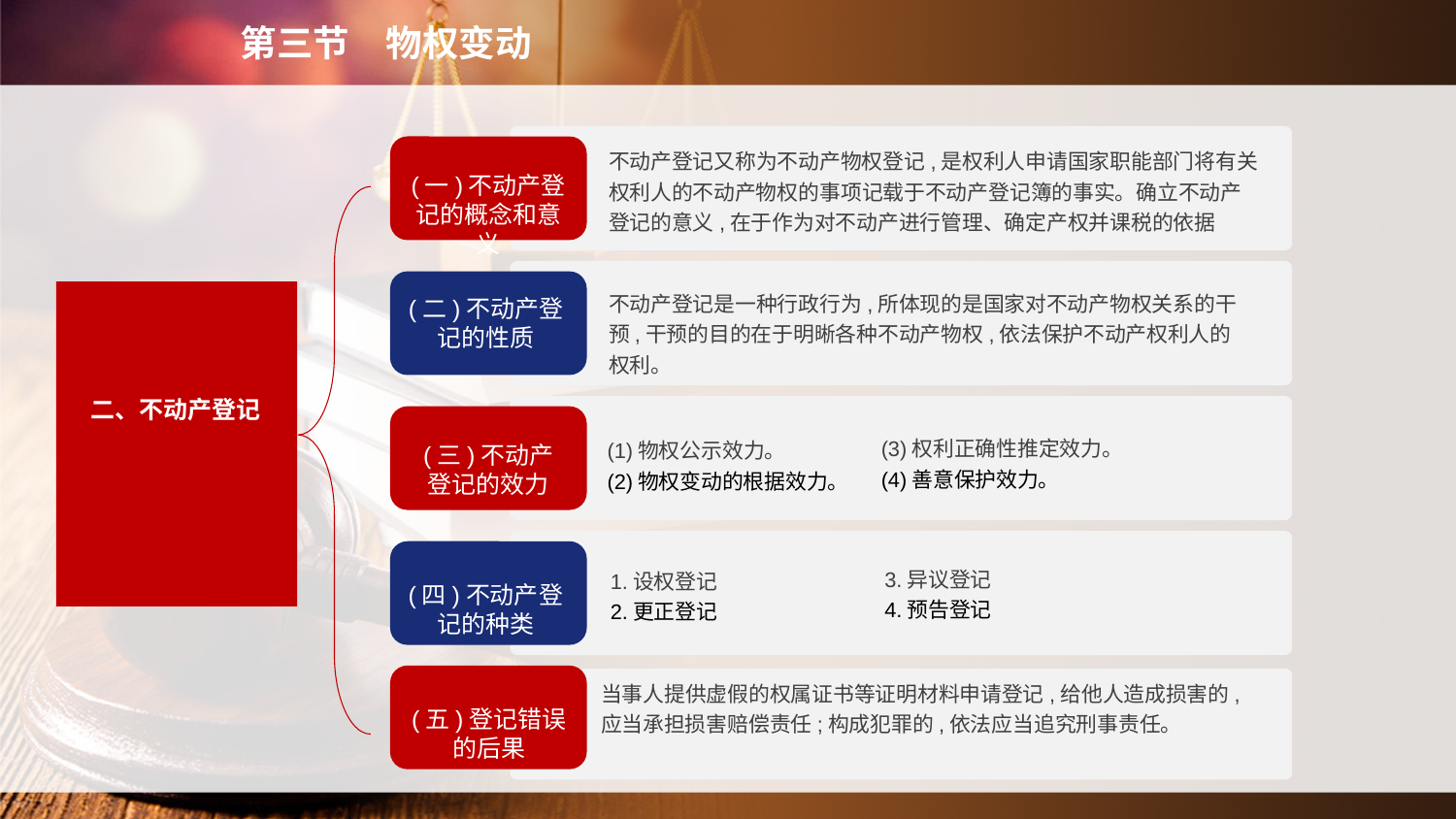

第三节　物权变动

(一)不动产登记的概念和意义
不动产登记又称为不动产物权登记,是权利人申请国家职能部门将有关权利人的不动产物权的事项记载于不动产登记簿的事实。确立不动产登记的意义,在于作为对不动产进行管理、确定产权并课税的依据

(二)不动产登记的性质
不动产登记是一种行政行为,所体现的是国家对不动产物权关系的干预,干预的目的在于明晰各种不动产物权,依法保护不动产权利人的权利。

二、不动产登记

(三)不动产登记的效力
(3)权利正确性推定效力。
(4)善意保护效力。
(1)物权公示效力。
(2)物权变动的根据效力。

(四)不动产登记的种类
3.异议登记
4.预告登记
1.设权登记
2.更正登记

(五)登记错误的后果

当事人提供虚假的权属证书等证明材料申请登记,给他人造成损害的,应当承担损害赔偿责任;构成犯罪的,依法应当追究刑事责任。